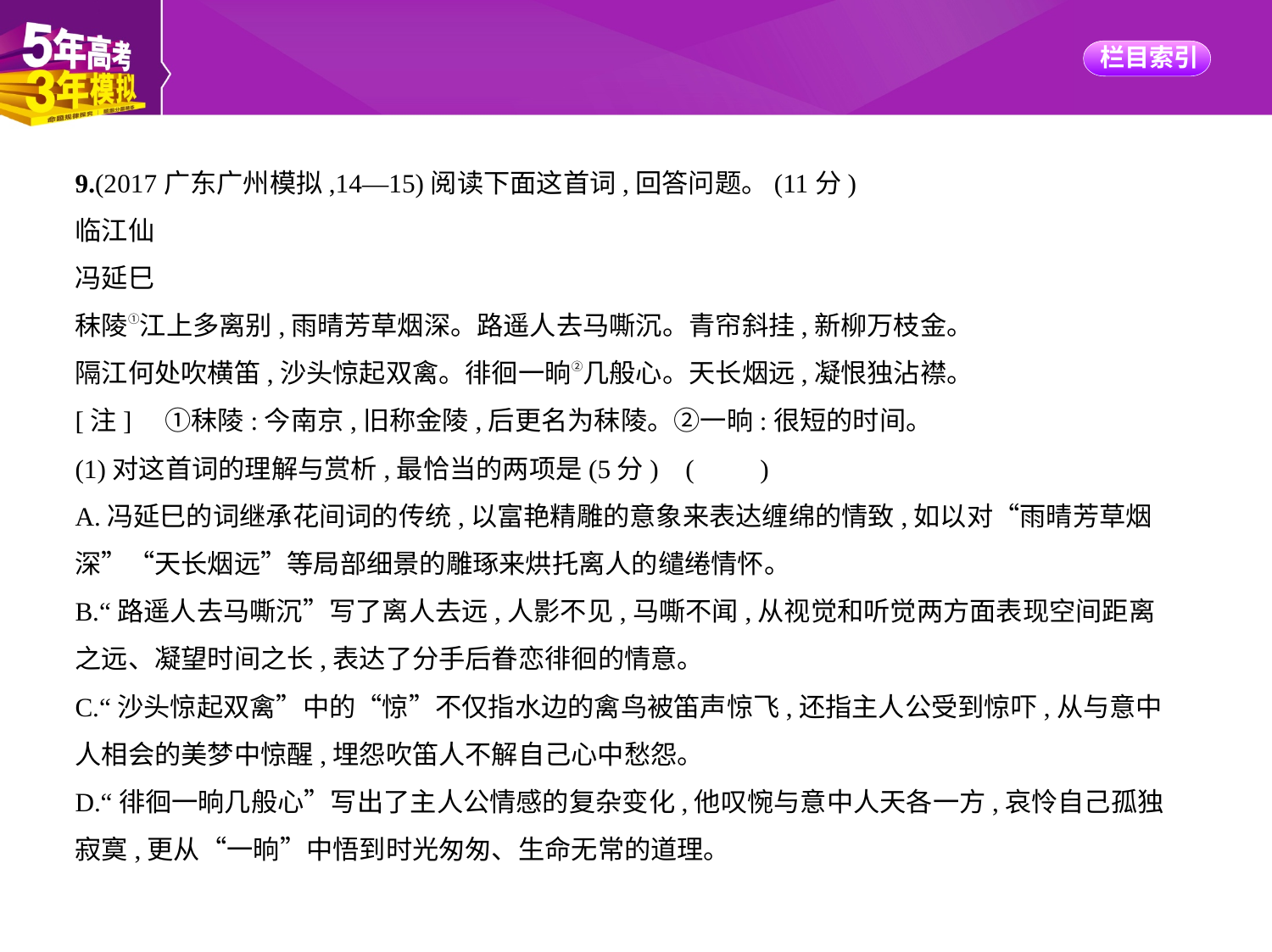

9.(2017广东广州模拟,14—15)阅读下面这首词,回答问题。(11分)
临江仙
冯延巳
秣陵①江上多离别,雨晴芳草烟深。路遥人去马嘶沉。青帘斜挂,新柳万枝金。
隔江何处吹横笛,沙头惊起双禽。徘徊一晌②几般心。天长烟远,凝恨独沾襟。
[注]　①秣陵:今南京,旧称金陵,后更名为秣陵。②一晌:很短的时间。
(1)对这首词的理解与赏析,最恰当的两项是(5分) (　　)
A.冯延巳的词继承花间词的传统,以富艳精雕的意象来表达缠绵的情致,如以对“雨晴芳草烟
深”“天长烟远”等局部细景的雕琢来烘托离人的缱绻情怀。
B.“路遥人去马嘶沉”写了离人去远,人影不见,马嘶不闻,从视觉和听觉两方面表现空间距离
之远、凝望时间之长,表达了分手后眷恋徘徊的情意。
C.“沙头惊起双禽”中的“惊”不仅指水边的禽鸟被笛声惊飞,还指主人公受到惊吓,从与意中
人相会的美梦中惊醒,埋怨吹笛人不解自己心中愁怨。
D.“徘徊一晌几般心”写出了主人公情感的复杂变化,他叹惋与意中人天各一方,哀怜自己孤独
寂寞,更从“一晌”中悟到时光匆匆、生命无常的道理。